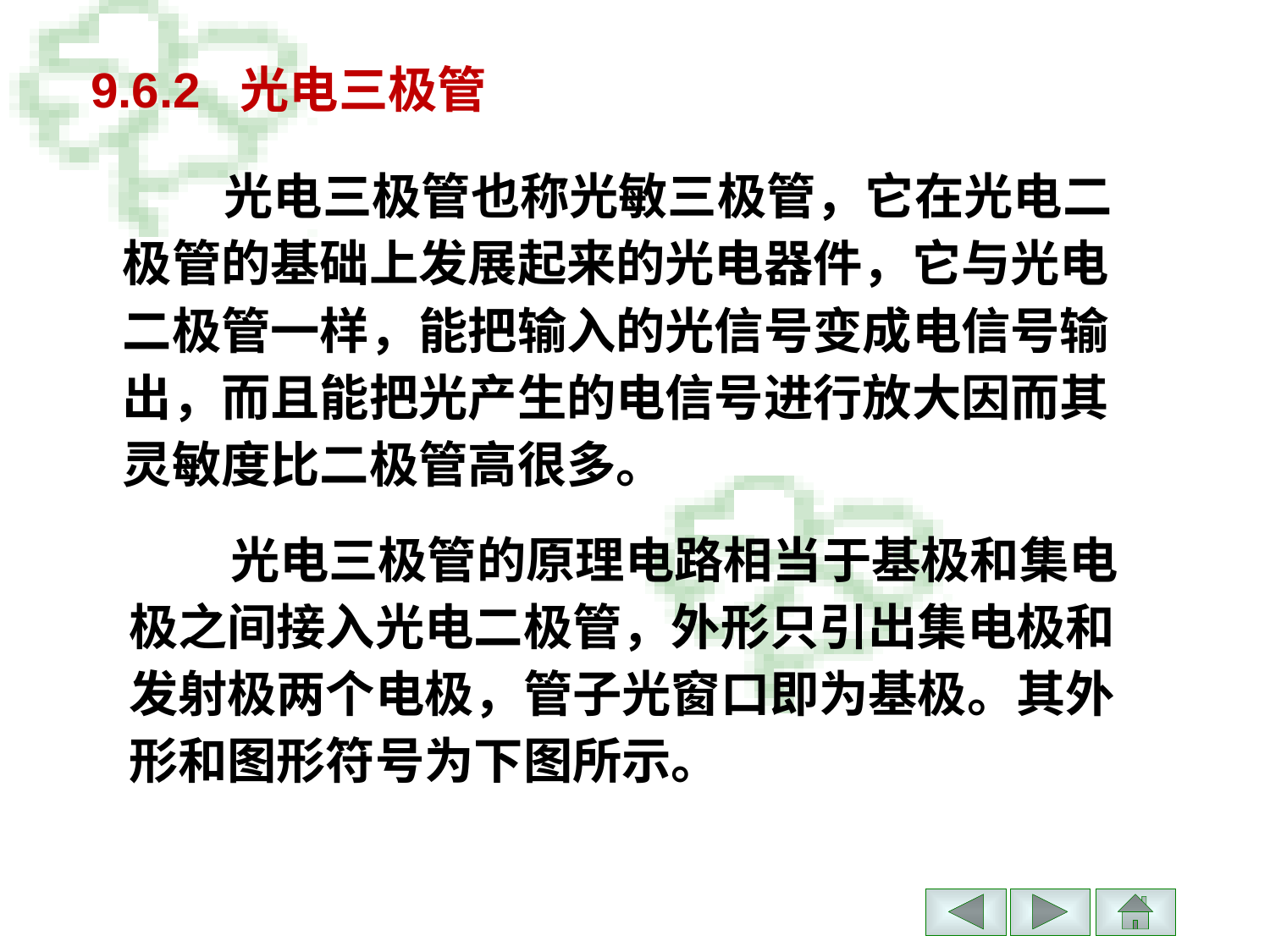

9.6.2  光电三极管
        光电三极管也称光敏三极管，它在光电二极管的基础上发展起来的光电器件，它与光电二极管一样，能把输入的光信号变成电信号输出，而且能把光产生的电信号进行放大因而其灵敏度比二极管高很多。
        光电三极管的原理电路相当于基极和集电极之间接入光电二极管，外形只引出集电极和发射极两个电极，管子光窗口即为基极。其外形和图形符号为下图所示。